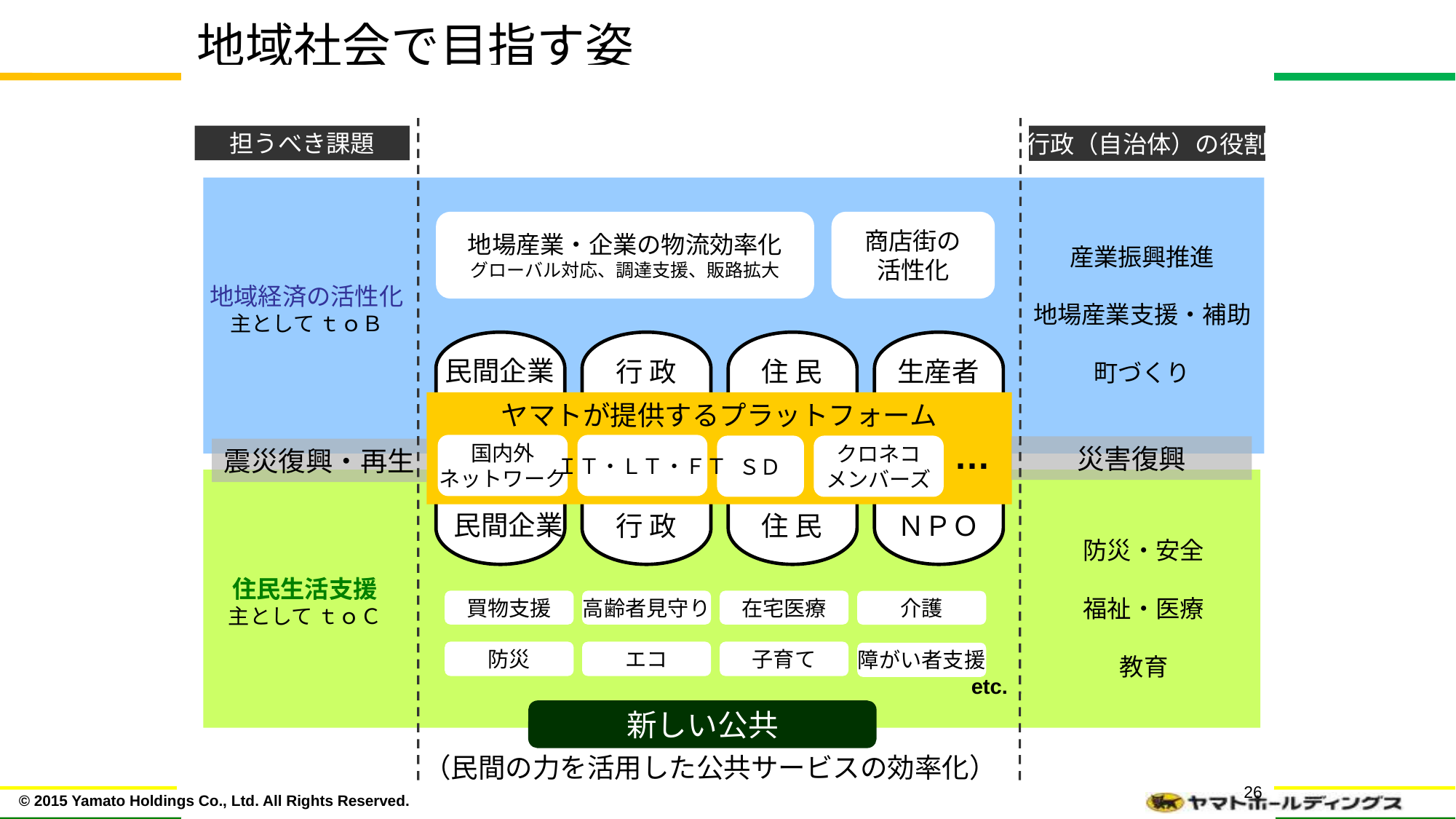

地域社会で目指す姿

担うべき課題
行政（自治体）の役割

地場産業・企業の物流効率化
グローバル対応、調達支援、販路拡大
商店街の
活性化
産業振興推進
地場産業支援・補助
町づくり
地域経済の活性化
主として ｔｏＢ

民間企業
行 政
住 民
生産者
ヤマトが提供するプラットフォーム
…
国内外
ネットワーク
ＩＴ・ＬＴ・ＦＴ
災害復興
ＳＤ
クロネコ
メンバーズ
震災復興・再生

民間企業
行 政
住 民
ＮＰＯ
防災・安全
福祉・医療
教育
住民生活支援
主として ｔｏＣ
買物支援
高齢者見守り
在宅医療
介護

防災
エコ
子育て
障がい者支援
etc.
新しい公共
（民間の力を活用した公共サービスの効率化）
26